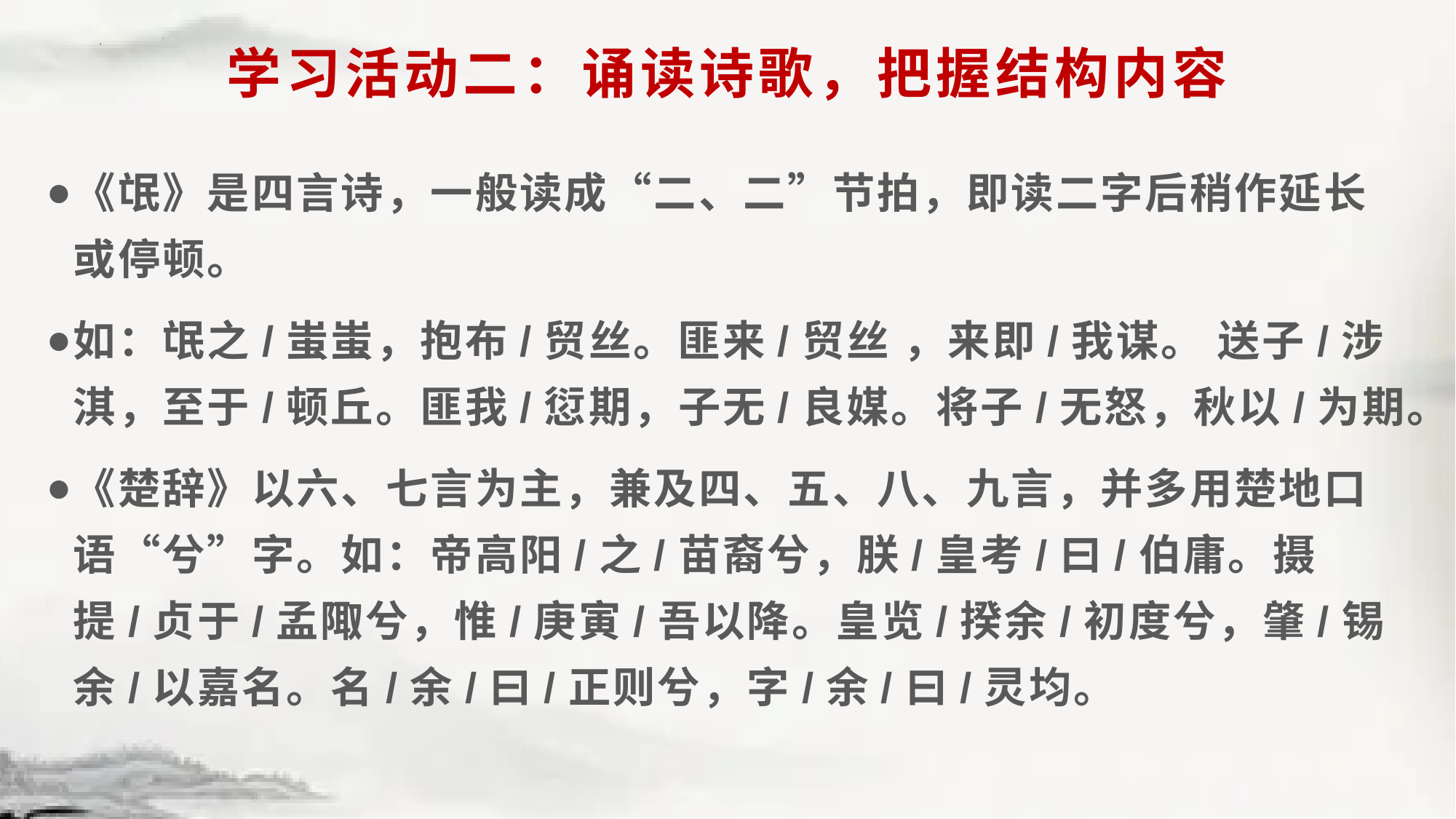

# 学习活动二：诵读诗歌，把握结构内容
《氓》是四言诗，一般读成“二、二”节拍，即读二字后稍作延长或停顿。
如：氓之/蚩蚩，抱布/贸丝。匪来/贸丝 ，来即/我谋。 送子/涉淇，至于/顿丘。匪我/愆期，子无/良媒。将子/无怒，秋以/为期。
《楚辞》以六、七言为主，兼及四、五、八、九言，并多用楚地口语“兮”字。如：帝高阳/之/苗裔兮，朕/皇考/曰/伯庸。摄提/贞于/孟陬兮，惟/庚寅/吾以降。皇览/揆余/初度兮，肇/锡余/以嘉名。名/余/曰/正则兮，字/余/曰/灵均。